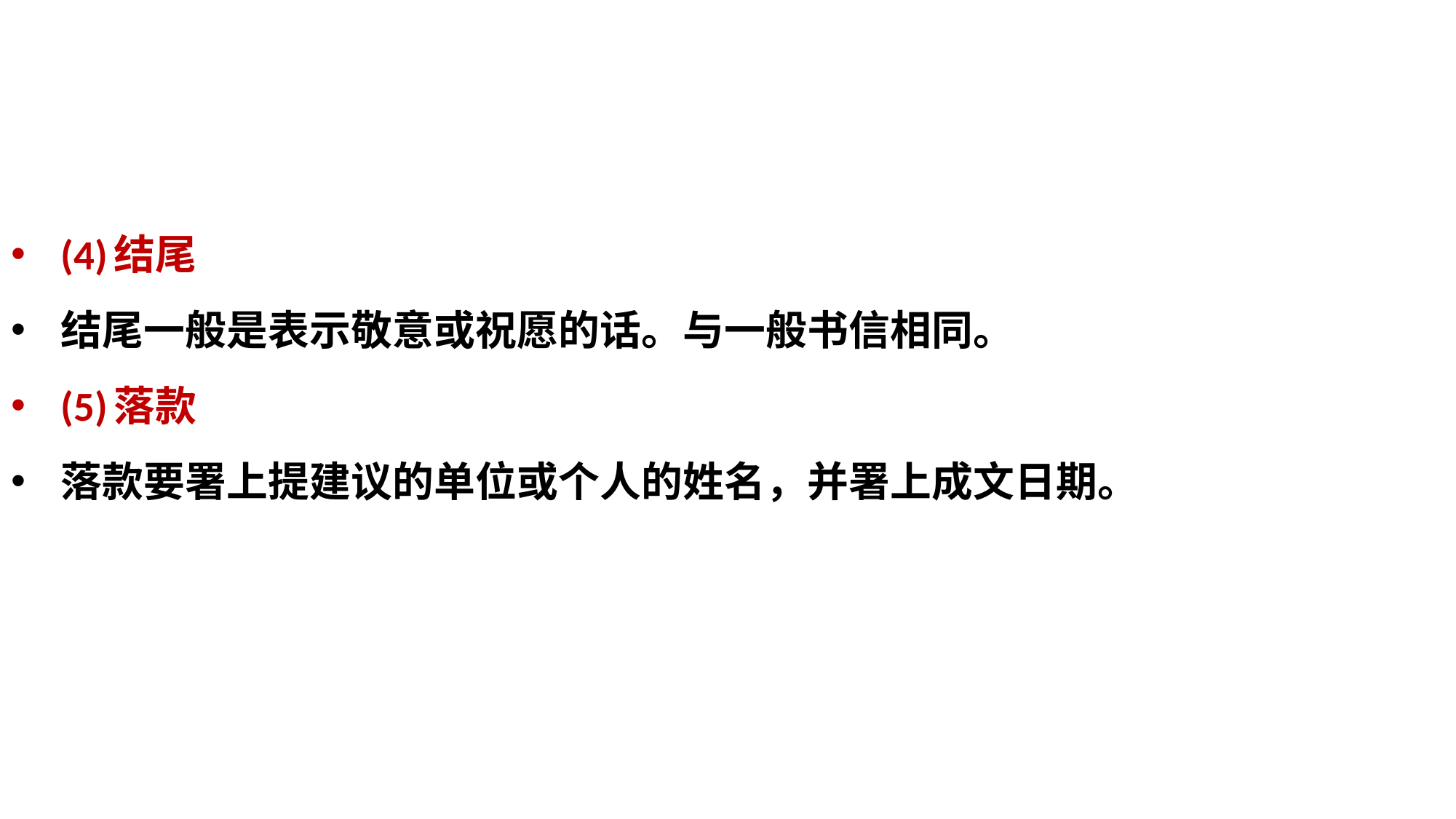

(4)结尾
结尾一般是表示敬意或祝愿的话。与一般书信相同。
(5)落款
落款要署上提建议的单位或个人的姓名，并署上成文日期。